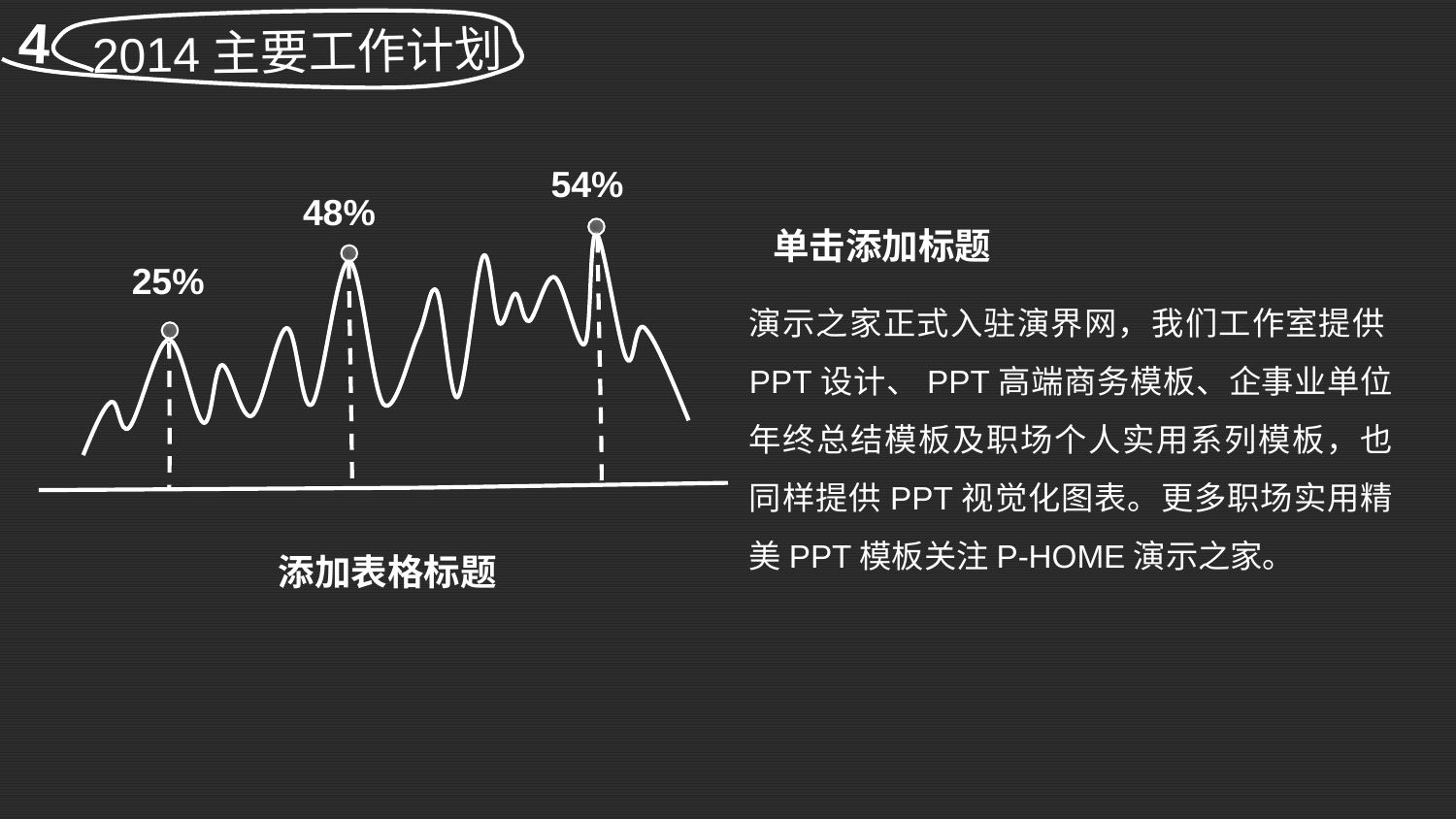

2014主要工作计划
4
54%
48%
单击添加标题

25%

演示之家正式入驻演界网，我们工作室提供PPT设计、PPT高端商务模板、企事业单位年终总结模板及职场个人实用系列模板，也同样提供PPT视觉化图表。更多职场实用精美PPT模板关注P-HOME演示之家。

添加表格标题